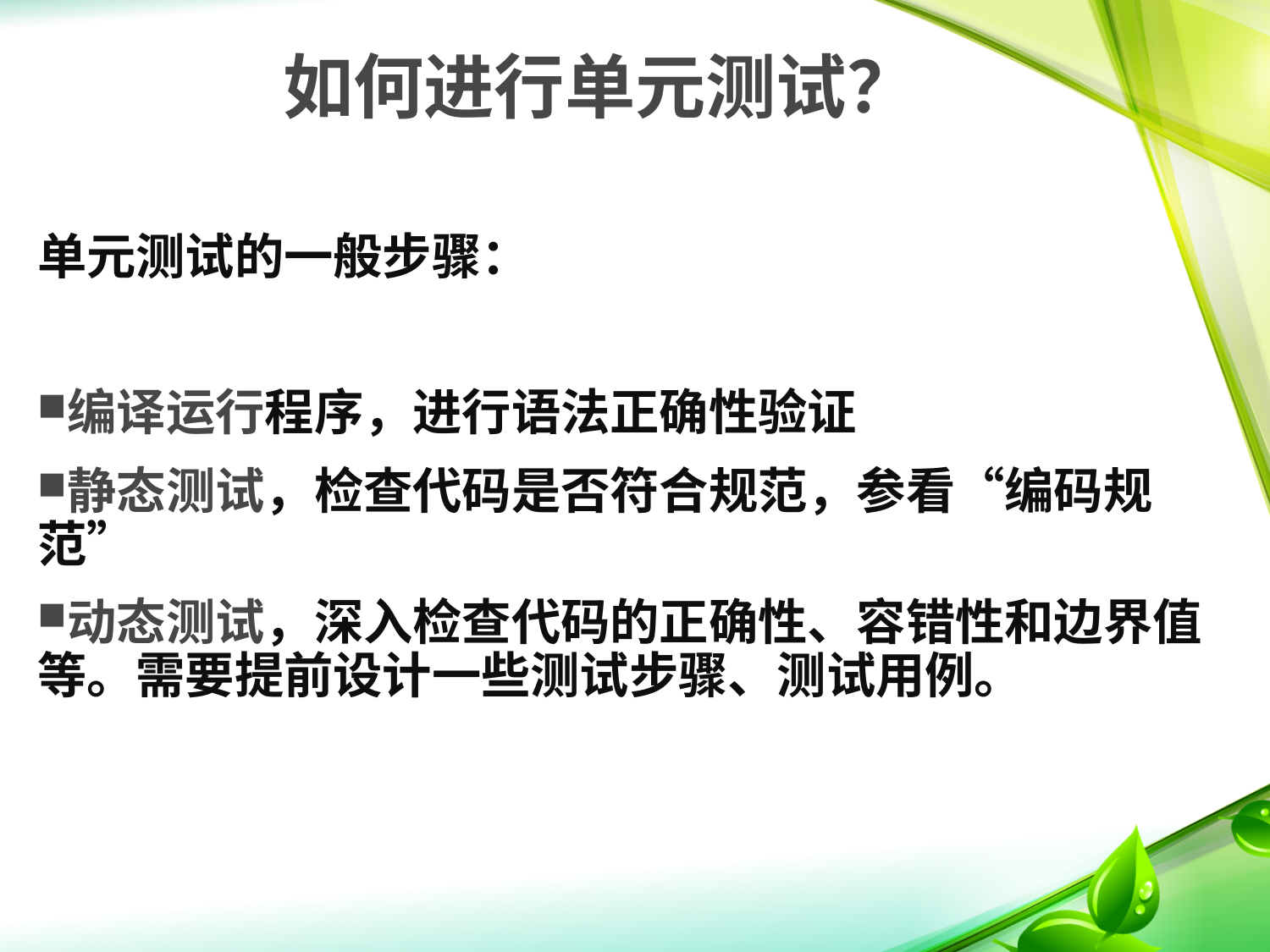

如何进行单元测试？
单元测试的一般步骤：

编译运行程序，进行语法正确性验证
静态测试，检查代码是否符合规范，参看“编码规范”
动态测试，深入检查代码的正确性、容错性和边界值等。需要提前设计一些测试步骤、测试用例。